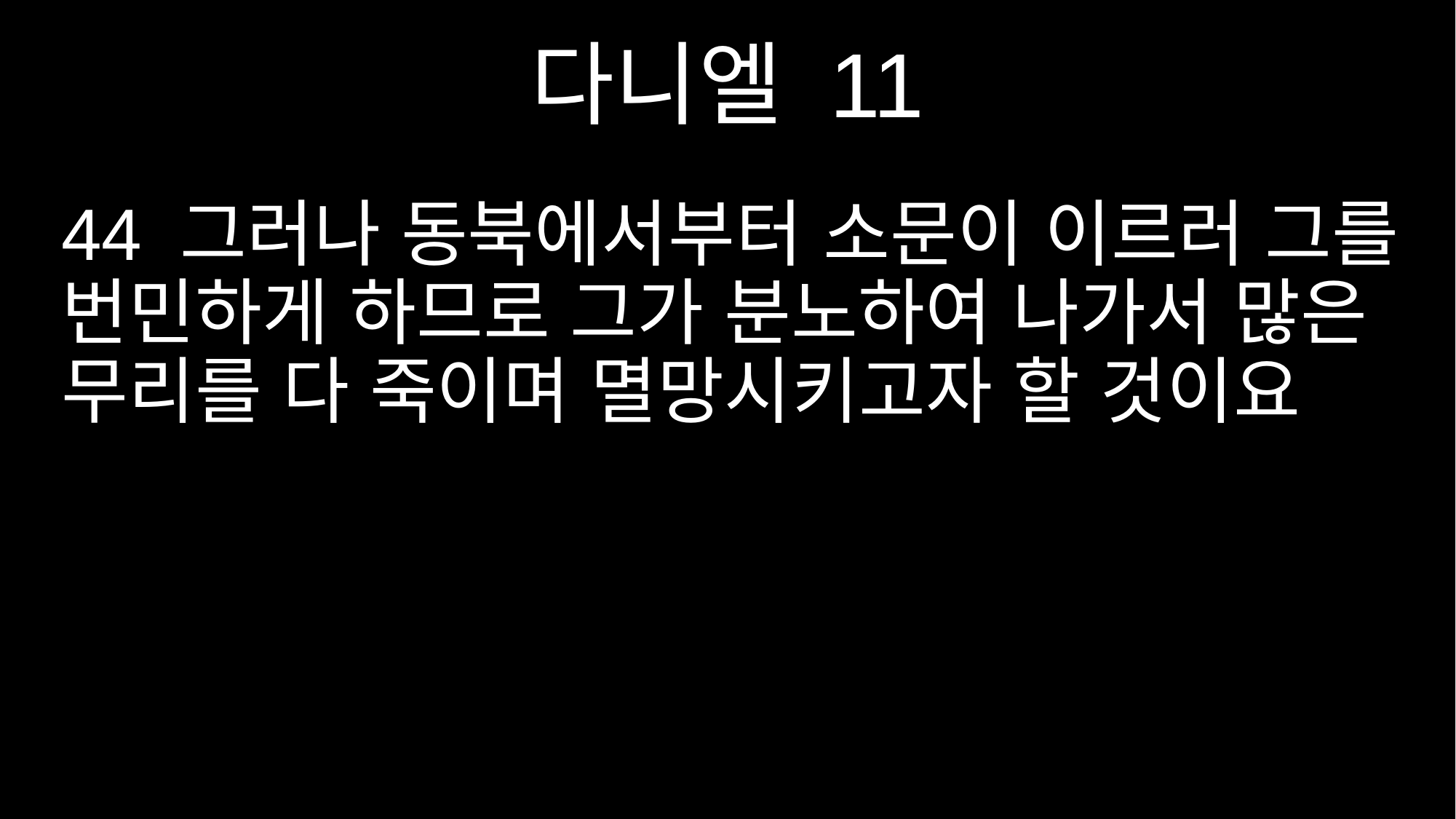

다니엘 11
44 그러나 동북에서부터 소문이 이르러 그를 번민하게 하므로 그가 분노하여 나가서 많은 무리를 다 죽이며 멸망시키고자 할 것이요